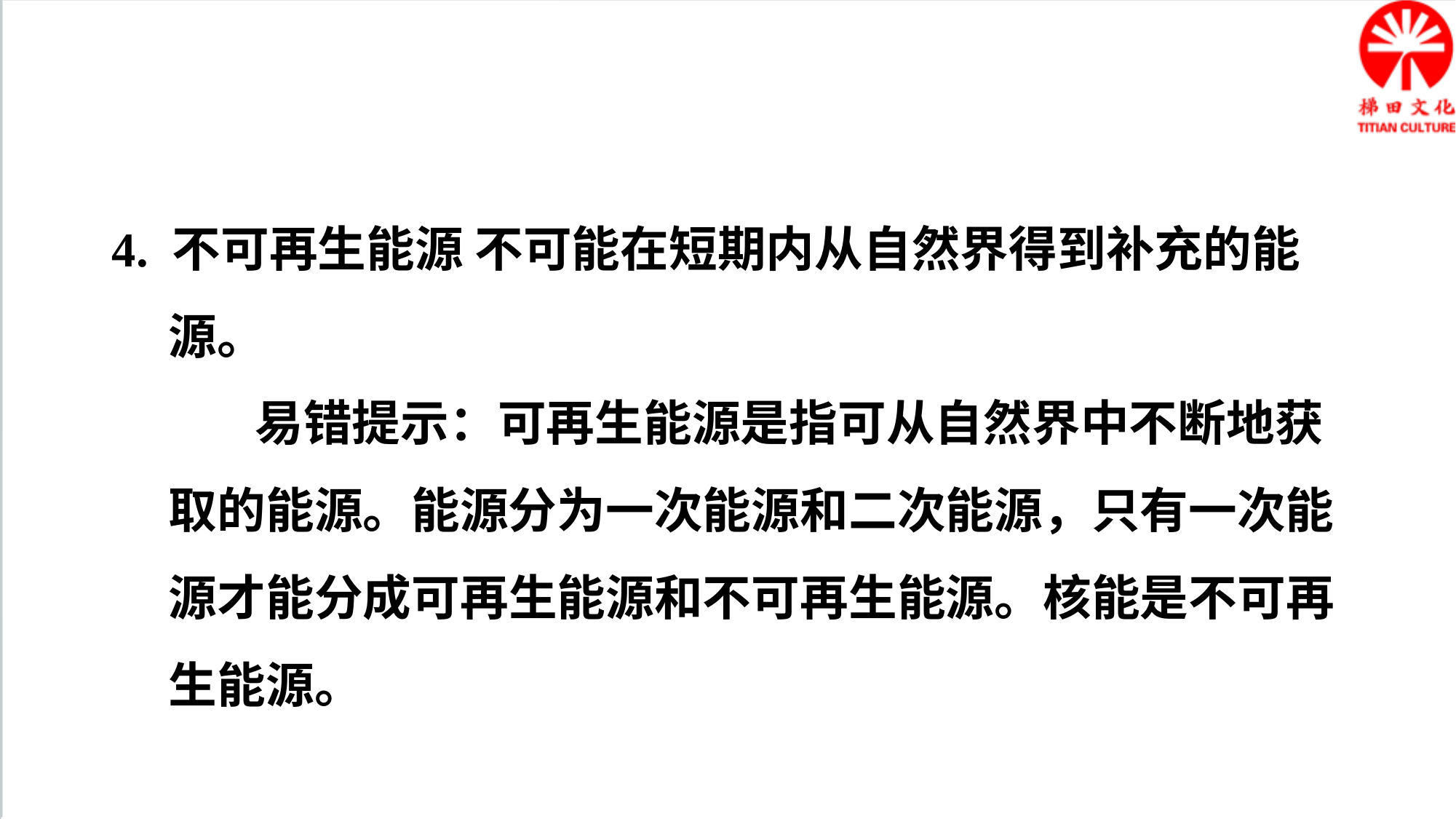

4. 不可再生能源 不可能在短期内从自然界得到补充的能源。
易错提示：可再生能源是指可从自然界中不断地获取的能源。能源分为一次能源和二次能源，只有一次能源才能分成可再生能源和不可再生能源。核能是不可再生能源。